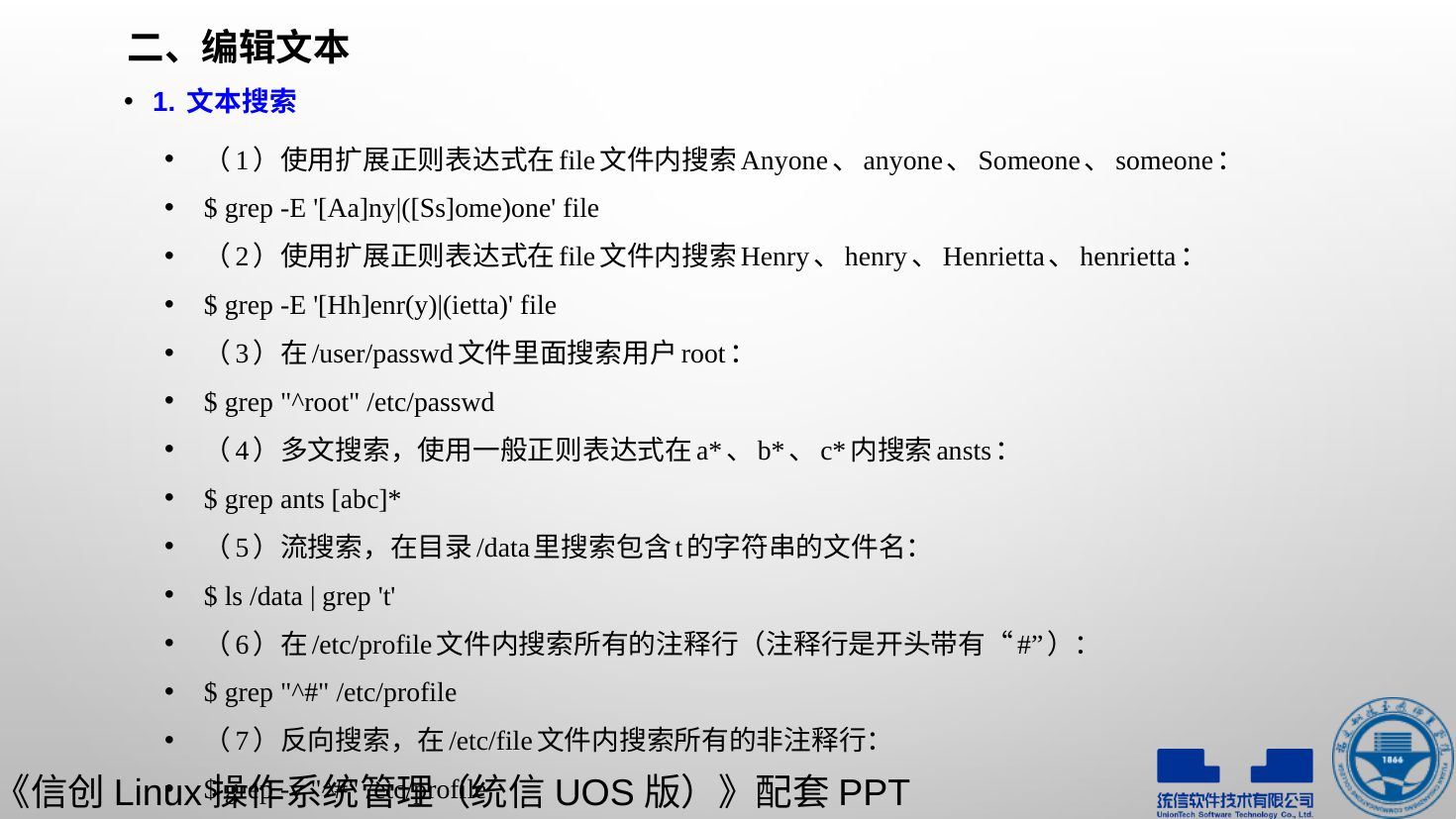

# 二、编辑文本
1. 文本搜索
（1）使用扩展正则表达式在file文件内搜索Anyone、anyone、Someone、someone：
$ grep -E '[Aa]ny|([Ss]ome)one' file
（2）使用扩展正则表达式在file文件内搜索Henry、henry、Henrietta、henrietta：
$ grep -E '[Hh]enr(y)|(ietta)' file
（3）在/user/passwd文件里面搜索用户root：
$ grep "^root" /etc/passwd
（4）多文搜索，使用一般正则表达式在a*、b*、c*内搜索ansts：
$ grep ants [abc]*
（5）流搜索，在目录/data里搜索包含t的字符串的文件名：
$ ls /data | grep 't'
（6）在/etc/profile文件内搜索所有的注释行（注释行是开头带有“#”）：
$ grep "^#" /etc/profile
（7）反向搜索，在/etc/file文件内搜索所有的非注释行：
$ grep -v "^#" /etc/profile